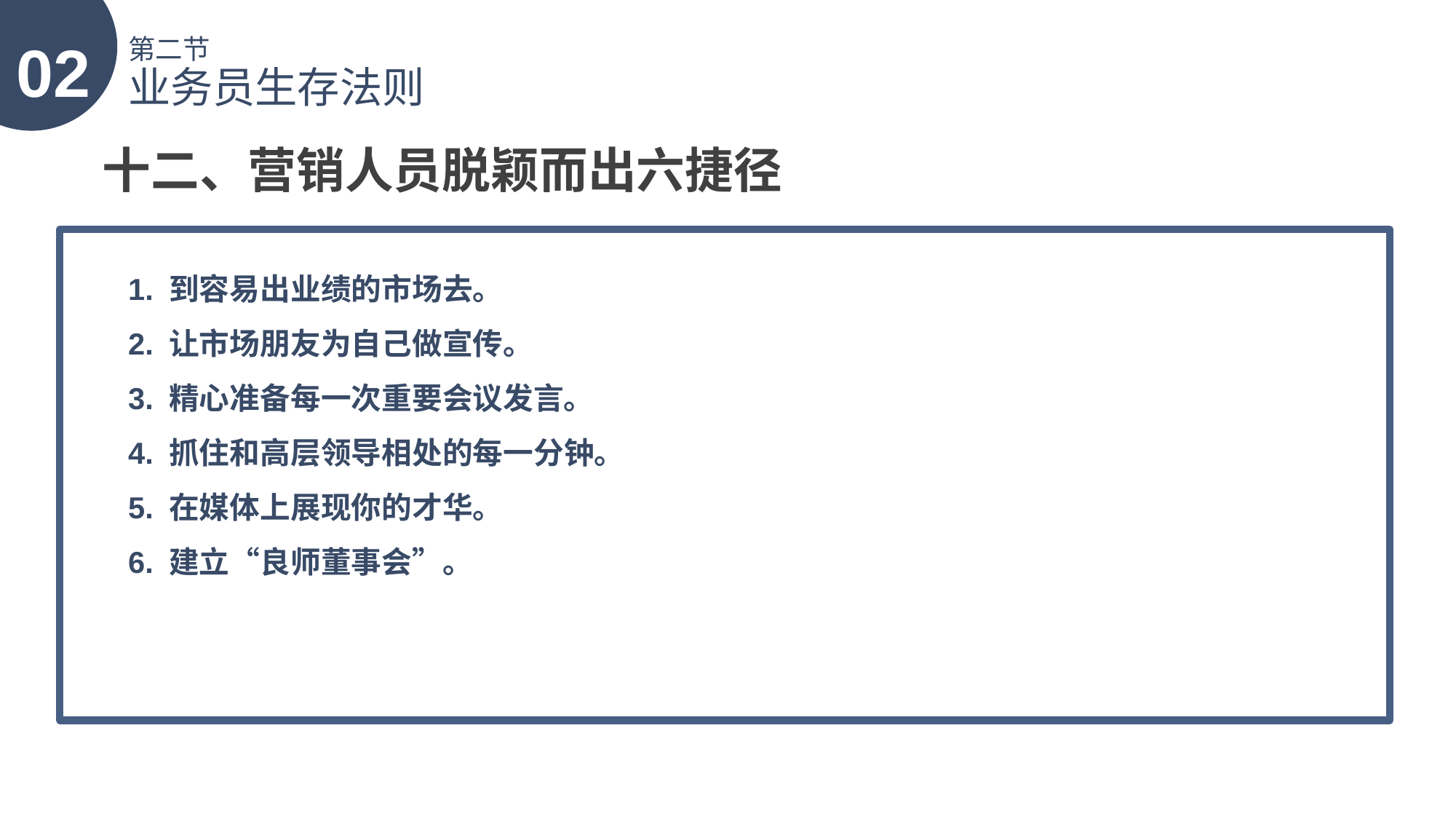

02
第二节
业务员生存法则
十二、营销人员脱颖而出六捷径

1. 到容易出业绩的市场去。
2. 让市场朋友为自己做宣传。
3. 精心准备每一次重要会议发言。
4. 抓住和高层领导相处的每一分钟。
5. 在媒体上展现你的才华。
6. 建立“良师董事会”。